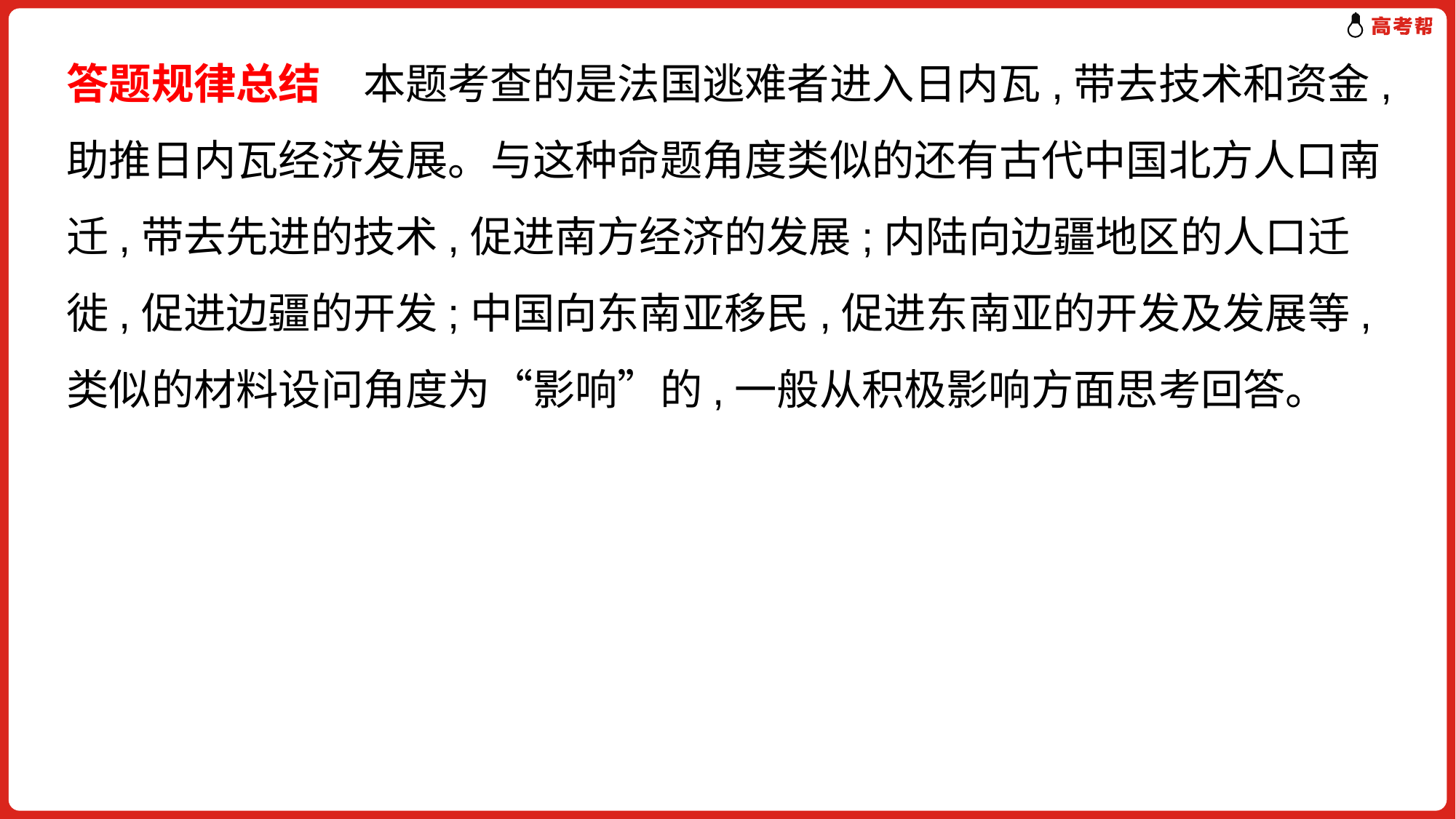

答题规律总结　本题考查的是法国逃难者进入日内瓦,带去技术和资金,助推日内瓦经济发展。与这种命题角度类似的还有古代中国北方人口南迁,带去先进的技术,促进南方经济的发展;内陆向边疆地区的人口迁徙,促进边疆的开发;中国向东南亚移民,促进东南亚的开发及发展等,类似的材料设问角度为“影响”的,一般从积极影响方面思考回答。